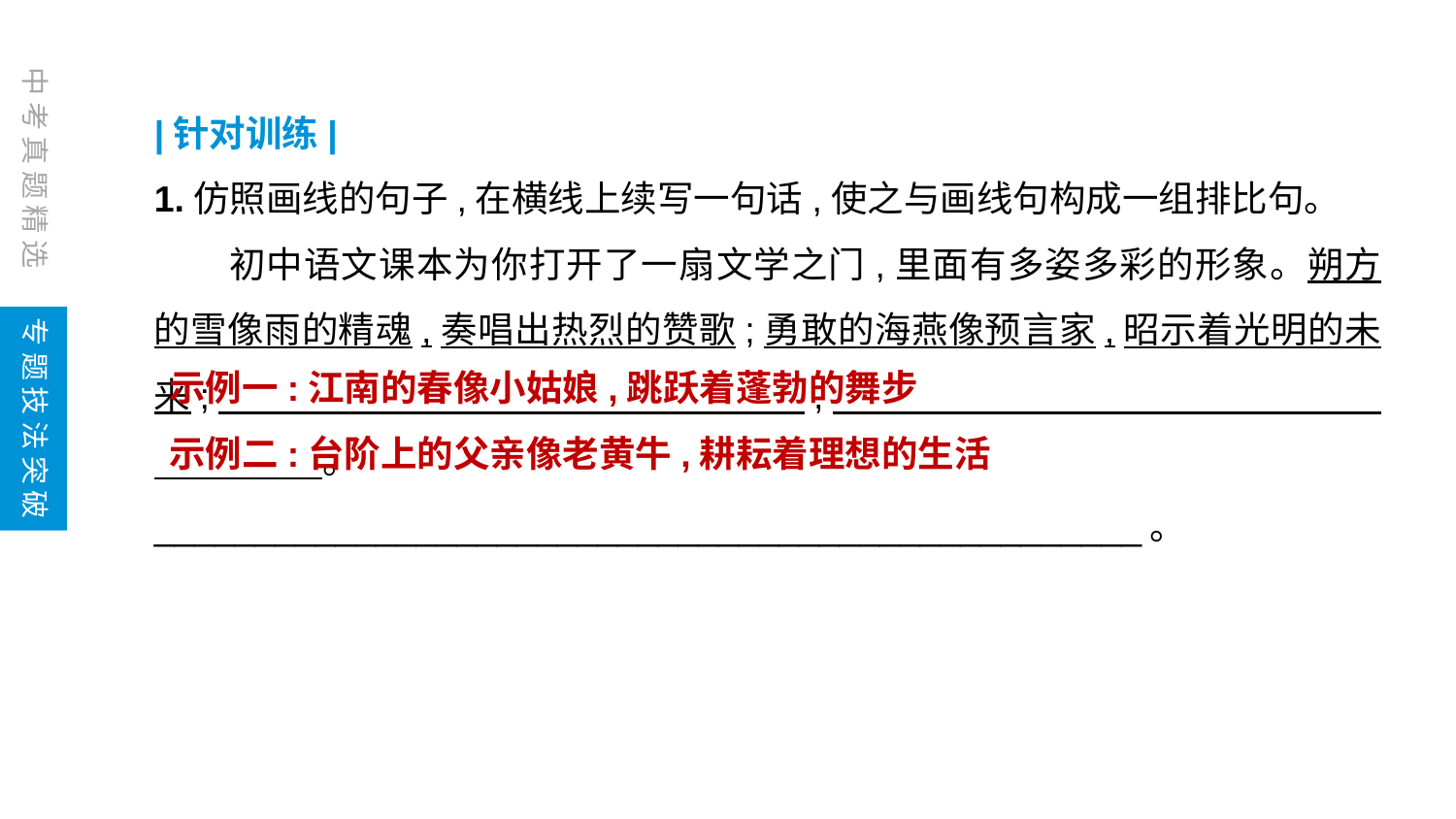

中考真题精选
|针对训练|
1.仿照画线的句子,在横线上续写一句话,使之与画线句构成一组排比句。
　　初中语文课本为你打开了一扇文学之门,里面有多姿多彩的形象。朔方的雪像雨的精魂,奏唱出热烈的赞歌;勇敢的海燕像预言家,昭示着光明的未来;　　　　　　　　　　　　　　　　,　　　　　　　　　　　　　　　　                。
_________________________________________________。

专题技法突破
示例一:江南的春像小姑娘,跳跃着蓬勃的舞步
示例二:台阶上的父亲像老黄牛,耕耘着理想的生活